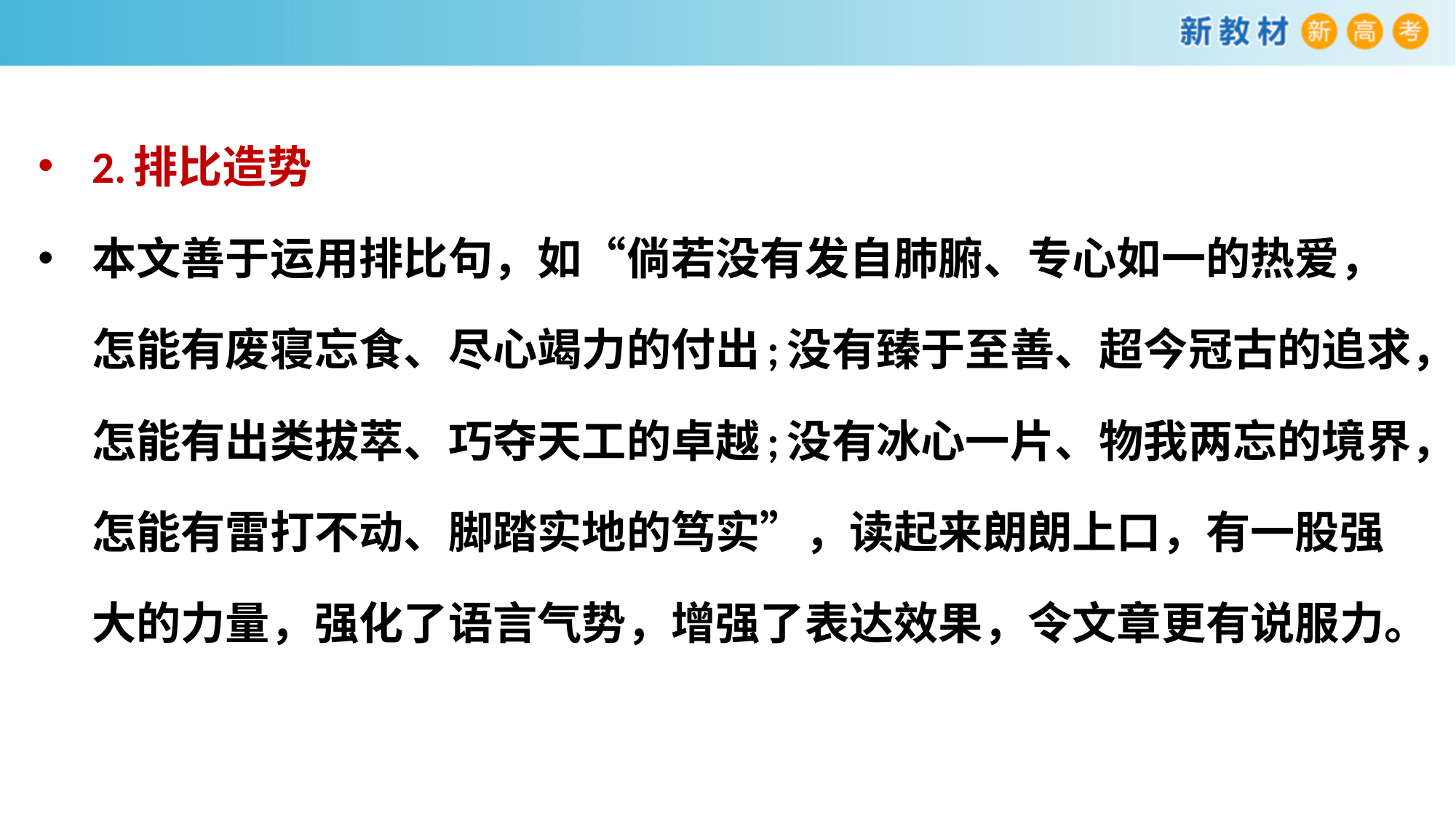

2.排比造势
本文善于运用排比句，如“倘若没有发自肺腑、专心如一的热爱，怎能有废寝忘食、尽心竭力的付出;没有臻于至善、超今冠古的追求，怎能有出类拔萃、巧夺天工的卓越;没有冰心一片、物我两忘的境界，怎能有雷打不动、脚踏实地的笃实”，读起来朗朗上口，有一股强大的力量，强化了语言气势，增强了表达效果，令文章更有说服力。